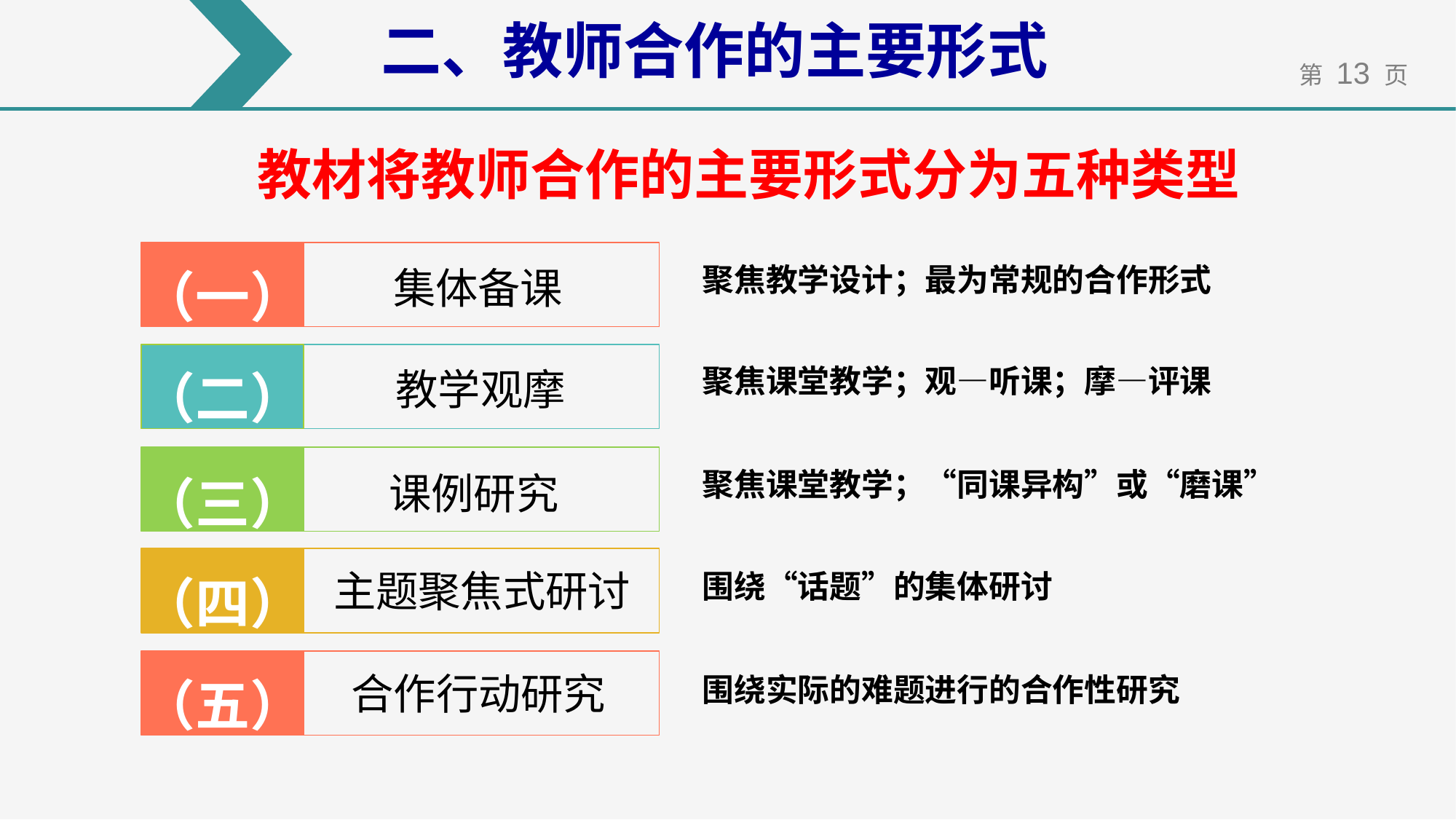

二、教师合作的主要形式
教材将教师合作的主要形式分为五种类型
（一）

集体备课

聚焦教学设计；最为常规的合作形式
（二）

  教学观摩
聚焦课堂教学；观—听课；摩—评课
（三）

课例研究
聚焦课堂教学；“同课异构”或“磨课”
（四）

主题聚焦式研讨
围绕“话题”的集体研讨
（五）

合作行动研究
围绕实际的难题进行的合作性研究